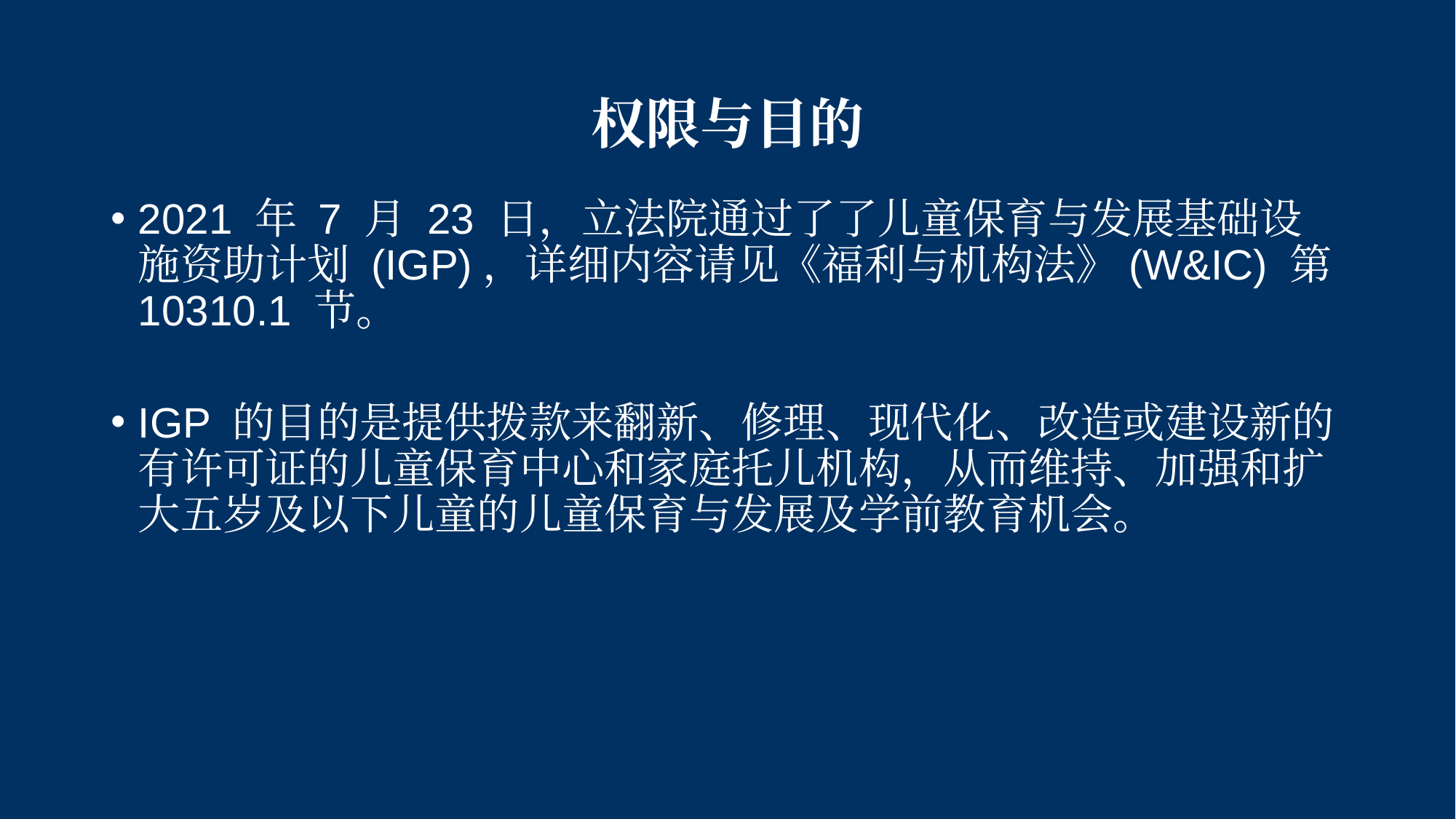

# 权限与目的
2021 年 7 月 23 日，立法院通过了了儿童保育与发展基础设施资助计划 (IGP)，详细内容请见《福利与机构法》(W&IC) 第 10310.1 节。
IGP 的目的是提供拨款来翻新、修理、现代化、改造或建设新的有许可证的儿童保育中心和家庭托儿机构，从而维持、加强和扩大五岁及以下儿童的儿童保育与发展及学前教育机会。